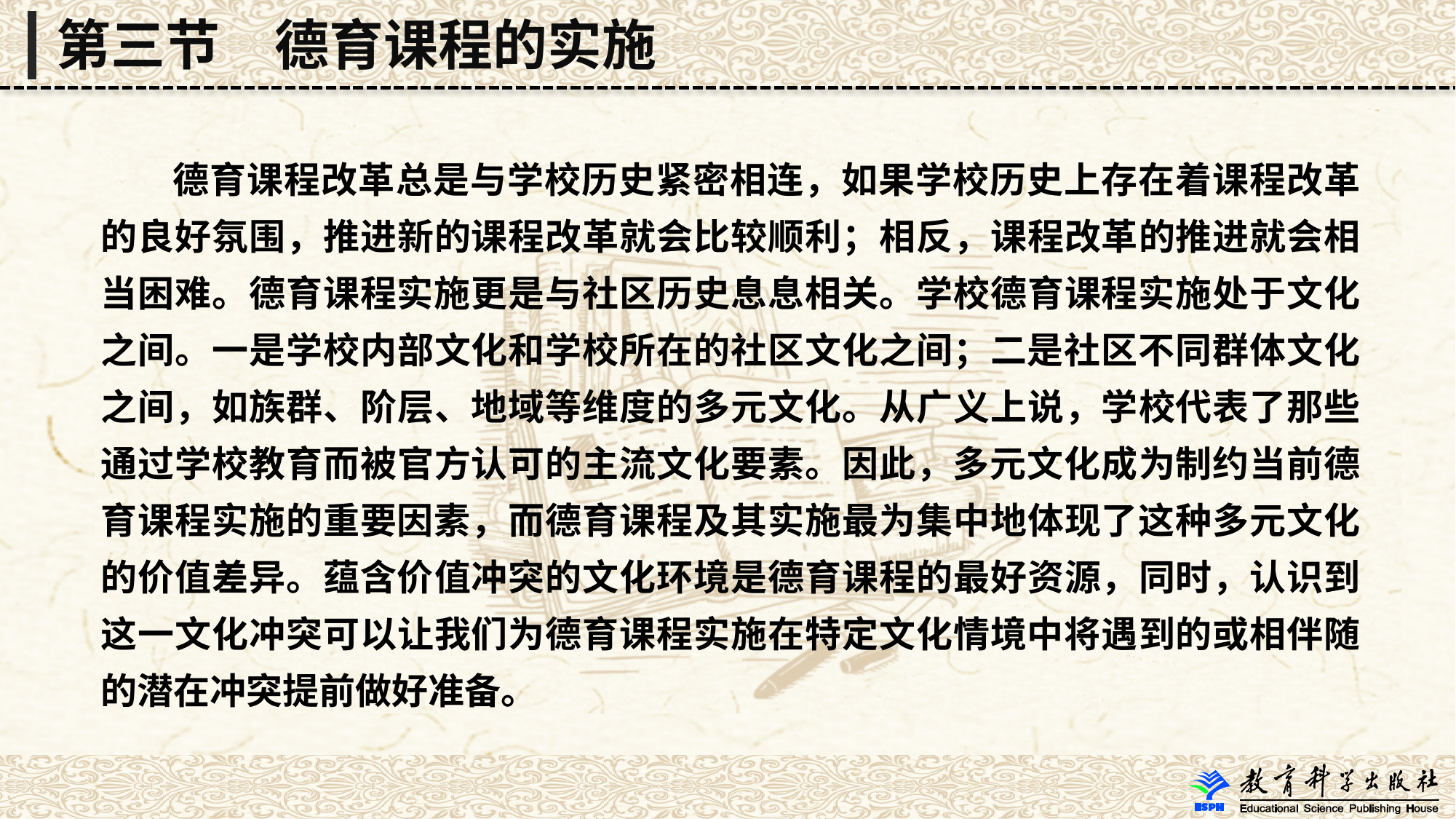

第三节　德育课程的实施
       德育课程改革总是与学校历史紧密相连，如果学校历史上存在着课程改革的良好氛围，推进新的课程改革就会比较顺利；相反，课程改革的推进就会相当困难。德育课程实施更是与社区历史息息相关。学校德育课程实施处于文化之间。一是学校内部文化和学校所在的社区文化之间；二是社区不同群体文化之间，如族群、阶层、地域等维度的多元文化。从广义上说，学校代表了那些通过学校教育而被官方认可的主流文化要素。因此，多元文化成为制约当前德育课程实施的重要因素，而德育课程及其实施最为集中地体现了这种多元文化的价值差异。蕴含价值冲突的文化环境是德育课程的最好资源，同时，认识到这一文化冲突可以让我们为德育课程实施在特定文化情境中将遇到的或相伴随的潜在冲突提前做好准备。